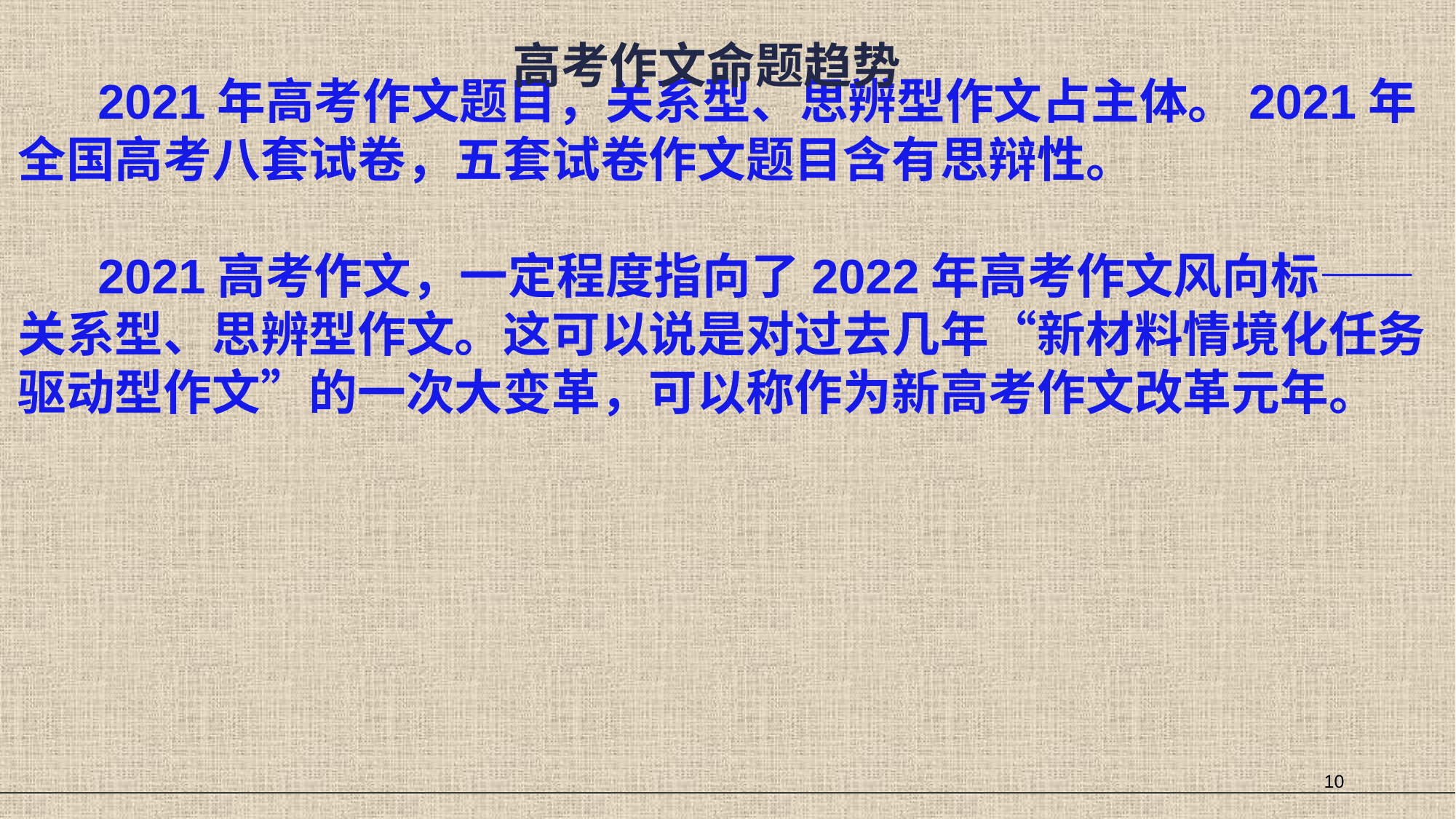

2021年高考作文题目，关系型、思辨型作文占主体。2021年全国高考八套试卷，五套试卷作文题目含有思辩性。

 2021高考作文，一定程度指向了2022年高考作文风向标——关系型、思辨型作文。这可以说是对过去几年“新材料情境化任务驱动型作文”的一次大变革，可以称作为新高考作文改革元年。

高考作文命题趋势
10